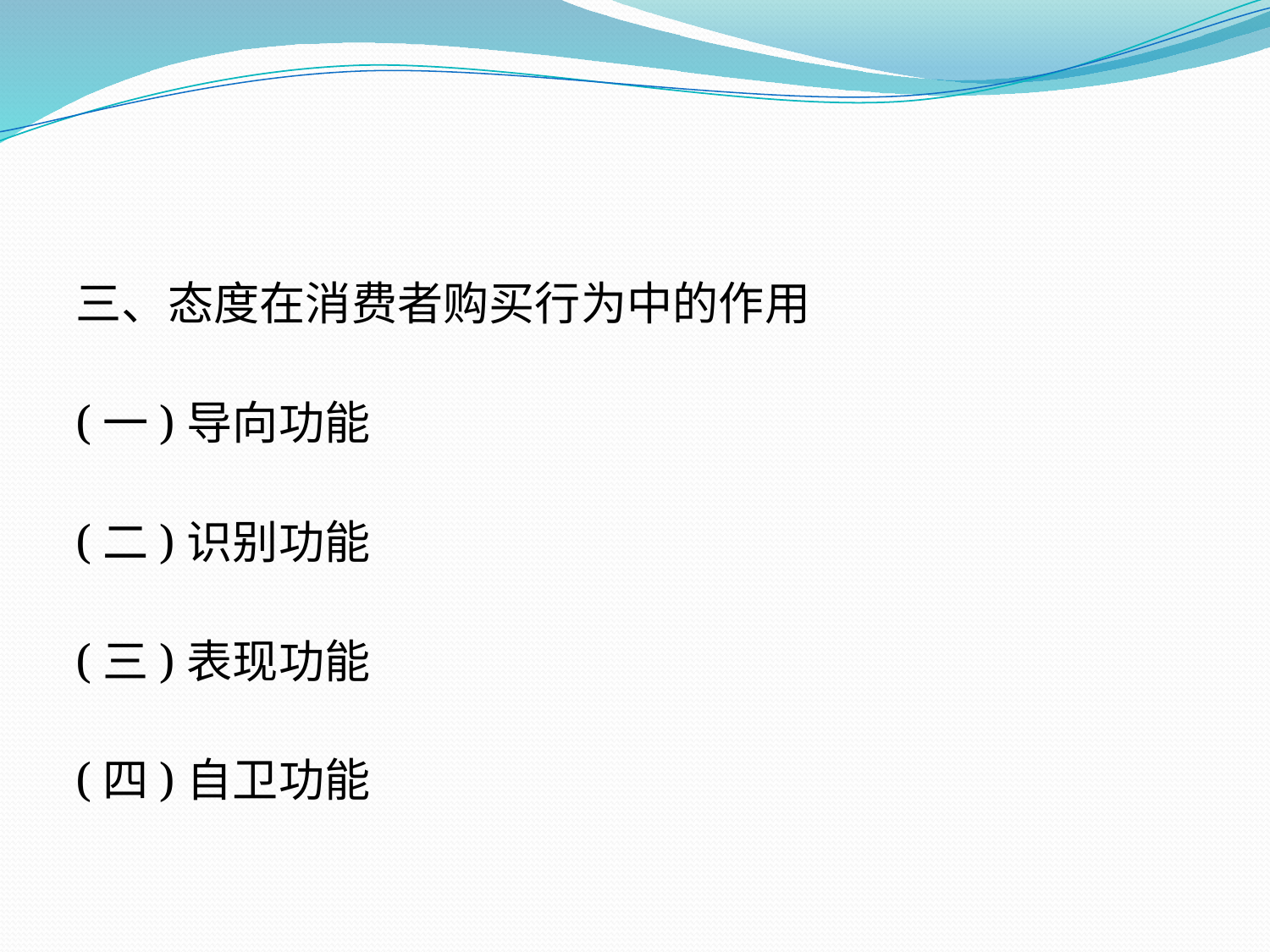

三、态度在消费者购买行为中的作用
(一)导向功能
(二)识别功能
(三)表现功能
(四)自卫功能